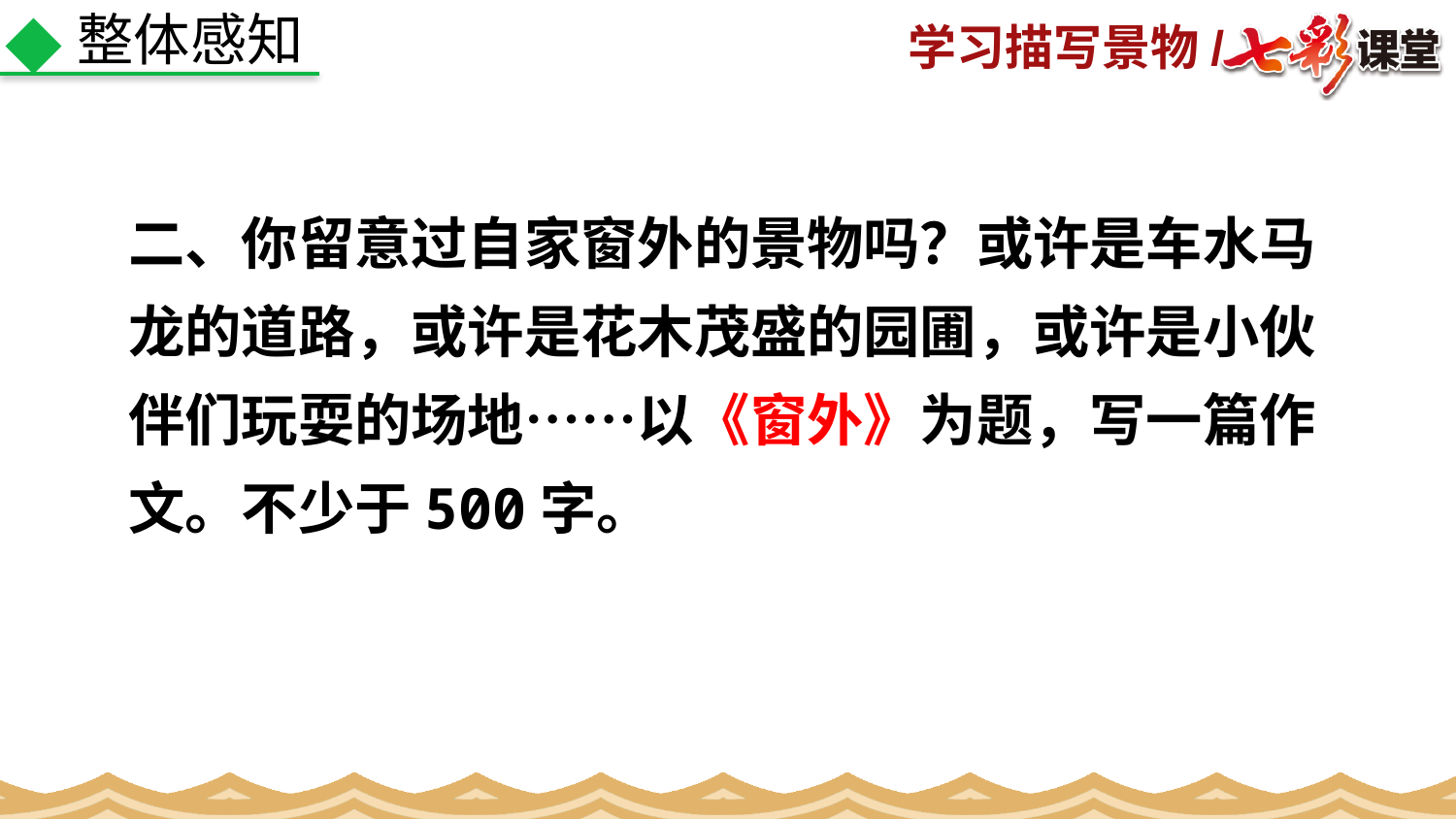

整体感知

二、你留意过自家窗外的景物吗？或许是车水马龙的道路，或许是花木茂盛的园圃，或许是小伙伴们玩耍的场地……以《窗外》为题，写一篇作文。不少于500字。